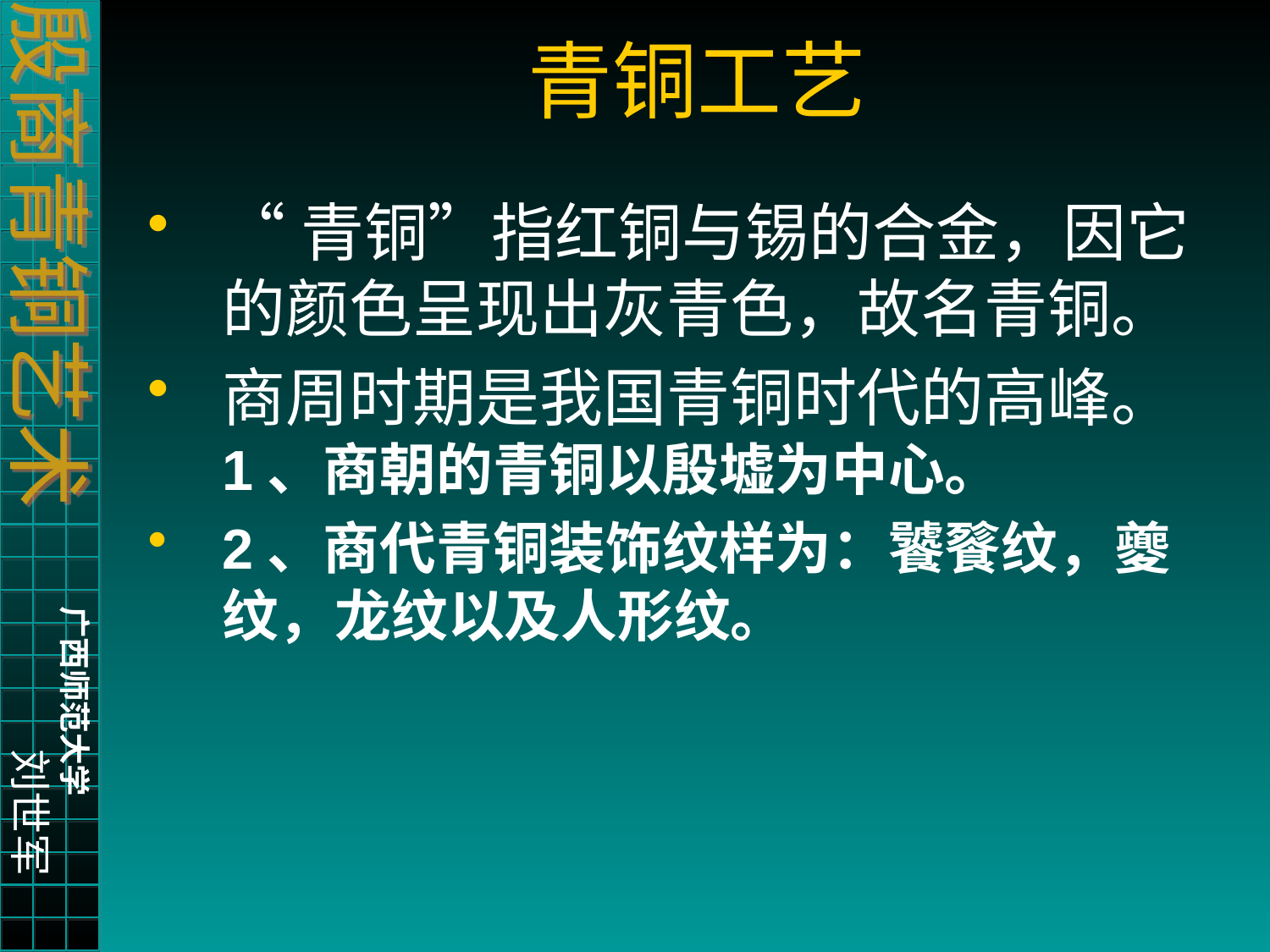

# 青铜工艺
“青铜”指红铜与锡的合金，因它的颜色呈现出灰青色，故名青铜。
商周时期是我国青铜时代的高峰。1、商朝的青铜以殷墟为中心。
2、商代青铜装饰纹样为：饕餮纹，夔纹，龙纹以及人形纹。